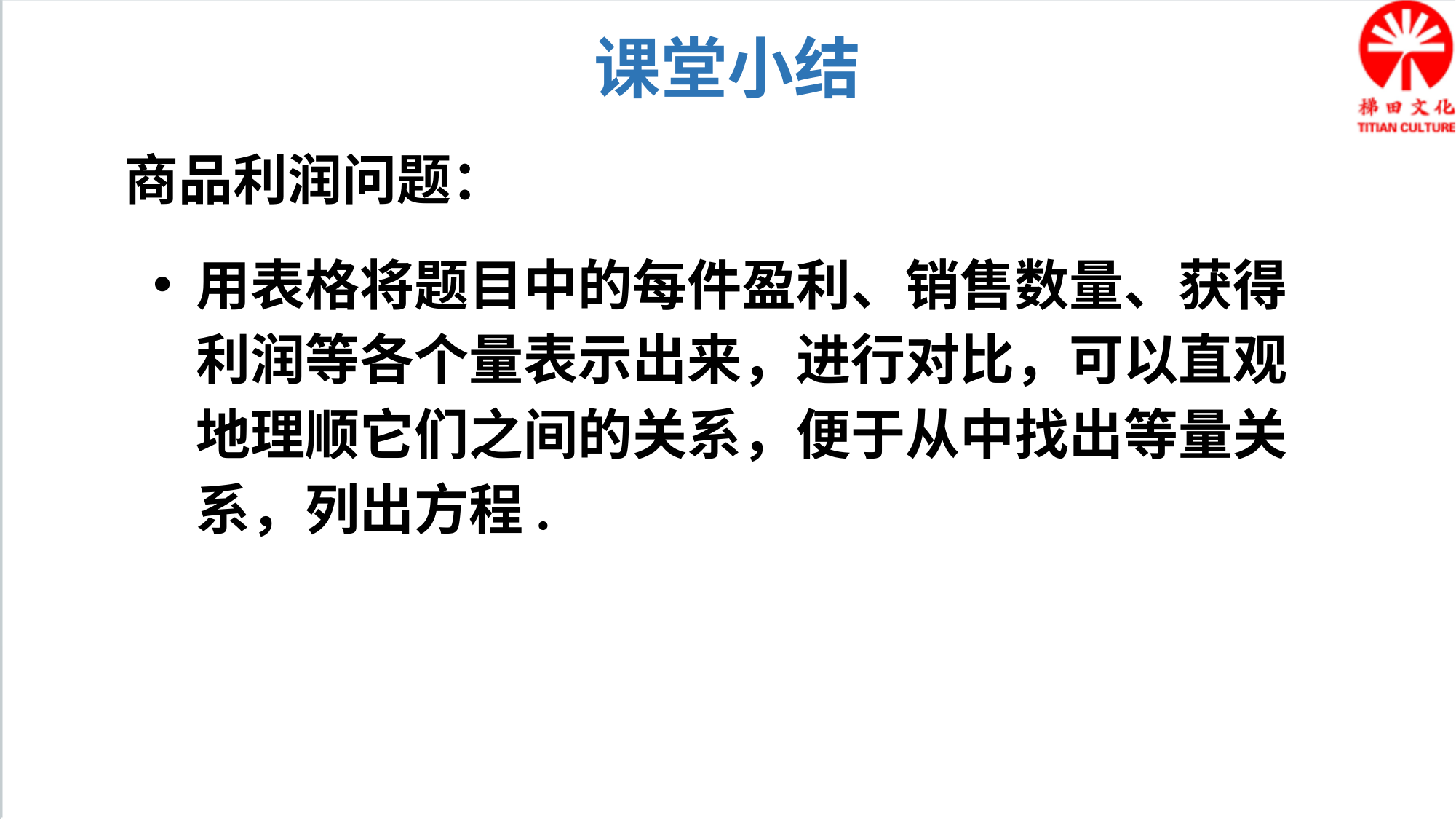

课堂小结
商品利润问题：
用表格将题目中的每件盈利、销售数量、获得利润等各个量表示出来，进行对比，可以直观地理顺它们之间的关系，便于从中找出等量关系，列出方程.